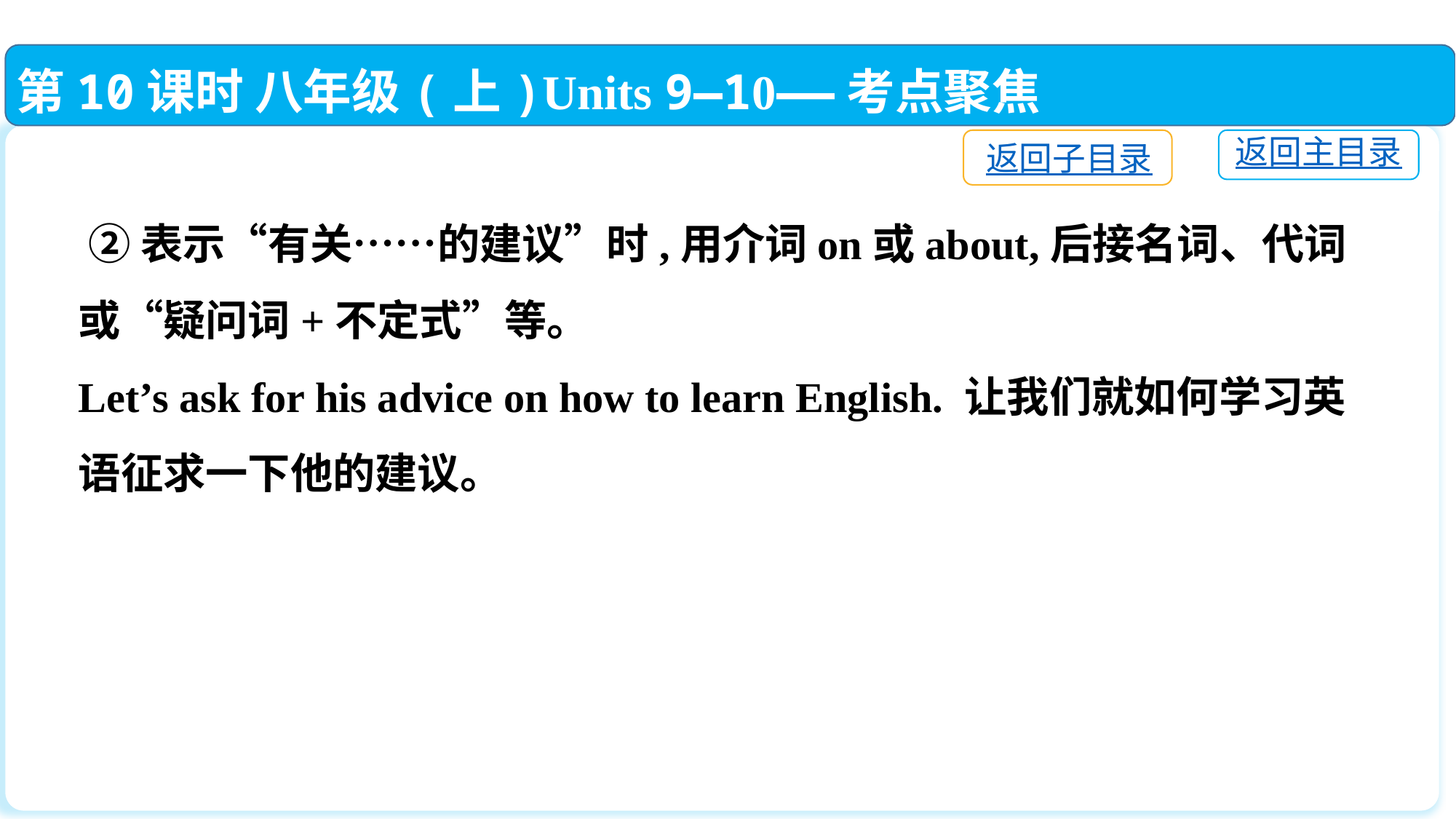

第10课时 八年级(上)Units 9—10——考点聚焦

返回子目录
返回主目录
 ②表示“有关……的建议”时,用介词on或about,后接名词、代词或“疑问词+不定式”等。
Let’s ask for his advice on how to learn English. 让我们就如何学习英语征求一下他的建议。